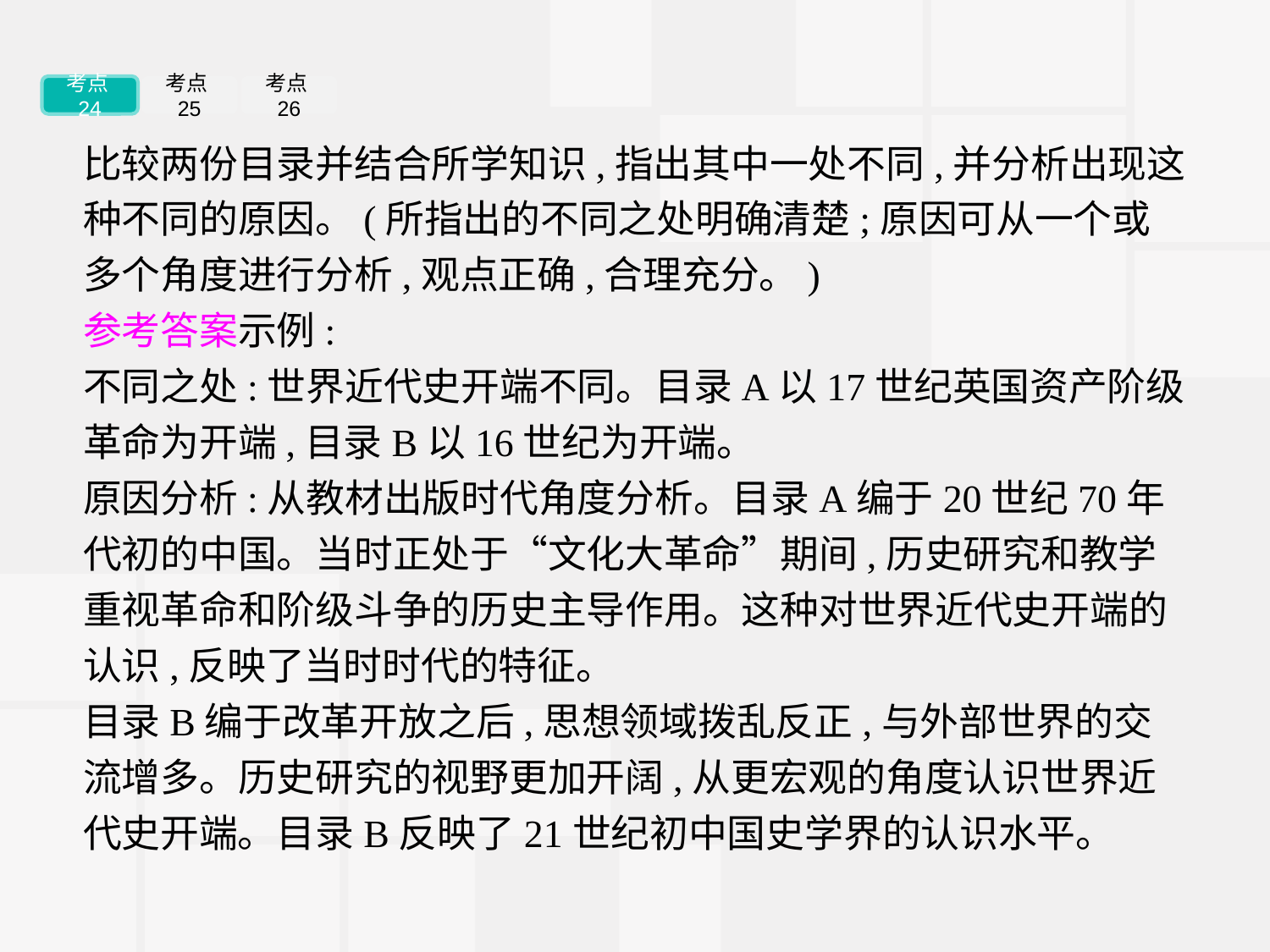

考点24
考点25
考点26
比较两份目录并结合所学知识,指出其中一处不同,并分析出现这种不同的原因。(所指出的不同之处明确清楚;原因可从一个或多个角度进行分析,观点正确,合理充分。)
参考答案示例:
不同之处:世界近代史开端不同。目录A以17世纪英国资产阶级革命为开端,目录B以16世纪为开端。
原因分析:从教材出版时代角度分析。目录A编于20世纪70年代初的中国。当时正处于“文化大革命”期间,历史研究和教学重视革命和阶级斗争的历史主导作用。这种对世界近代史开端的认识,反映了当时时代的特征。
目录B编于改革开放之后,思想领域拨乱反正,与外部世界的交流增多。历史研究的视野更加开阔,从更宏观的角度认识世界近代史开端。目录B反映了21世纪初中国史学界的认识水平。